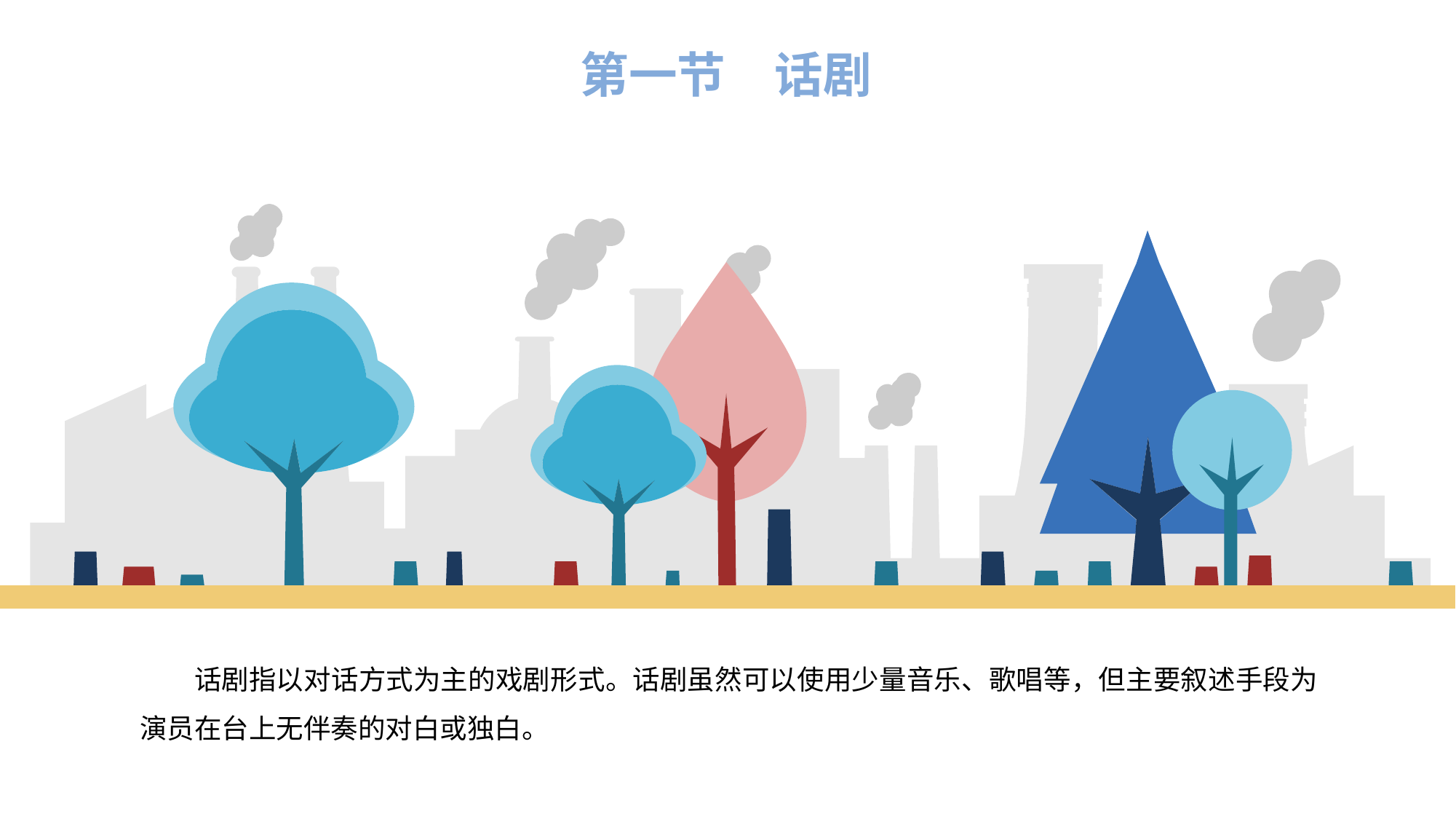

第一节　话剧

话剧指以对话方式为主的戏剧形式。话剧虽然可以使用少量音乐、歌唱等，但主要叙述手段为演员在台上无伴奏的对白或独白。